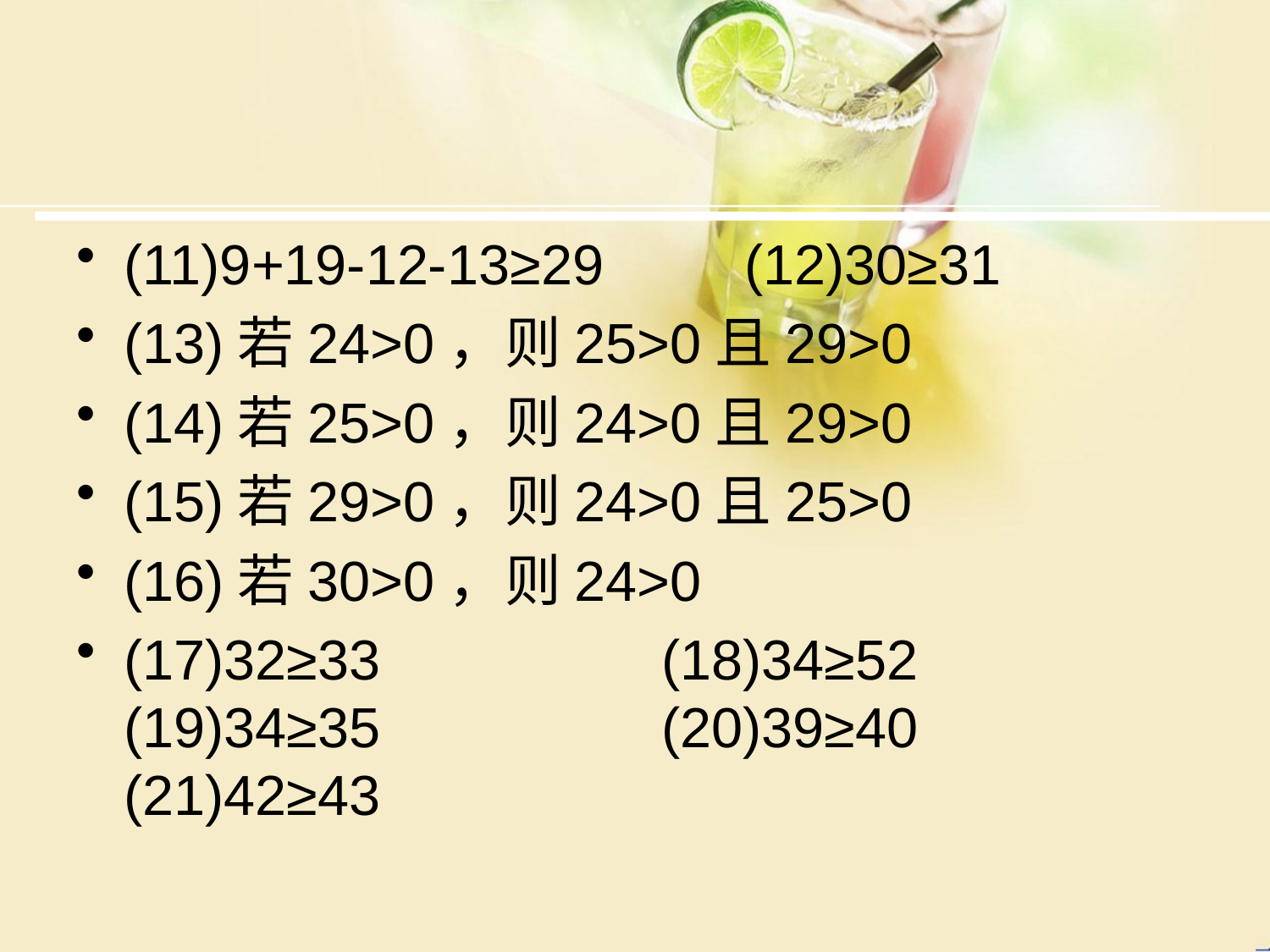

#
(11)9+19-12-13≥29         (12)30≥31
(13)若24>0，则25>0且29>0
(14)若25>0，则24>0且29>0
(15)若29>0，则24>0且25>0
(16)若30>0，则24>0
(17)32≥33                  (18)34≥52                 (19)34≥35                  (20)39≥40       (21)42≥43